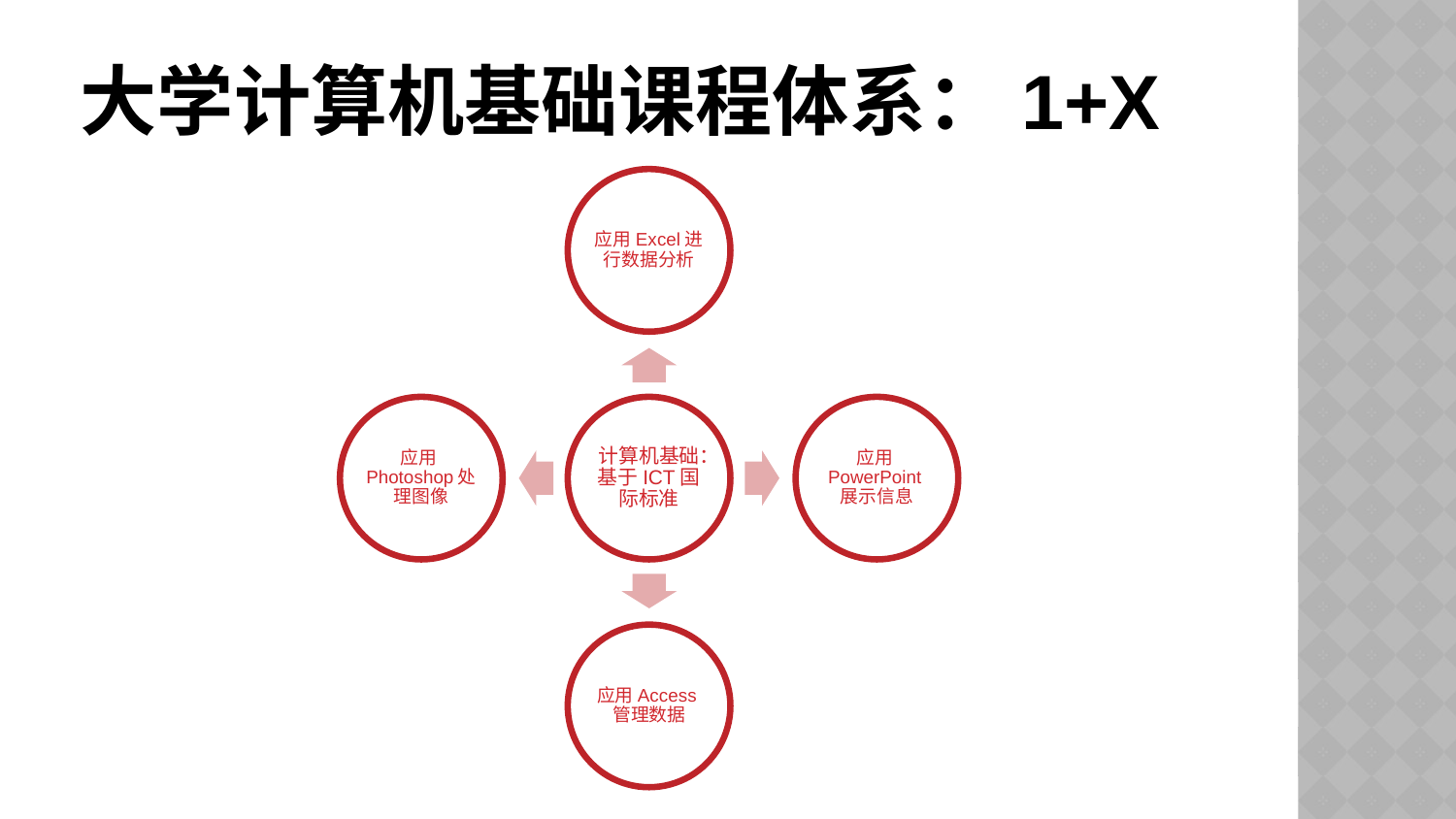

# 大学计算机基础课程体系：1+X
计算机基础：基于ICT国际标准

应用Excel进行数据分析

应用PowerPoint展示信息

应用Access管理数据

应用Photoshop处理图像